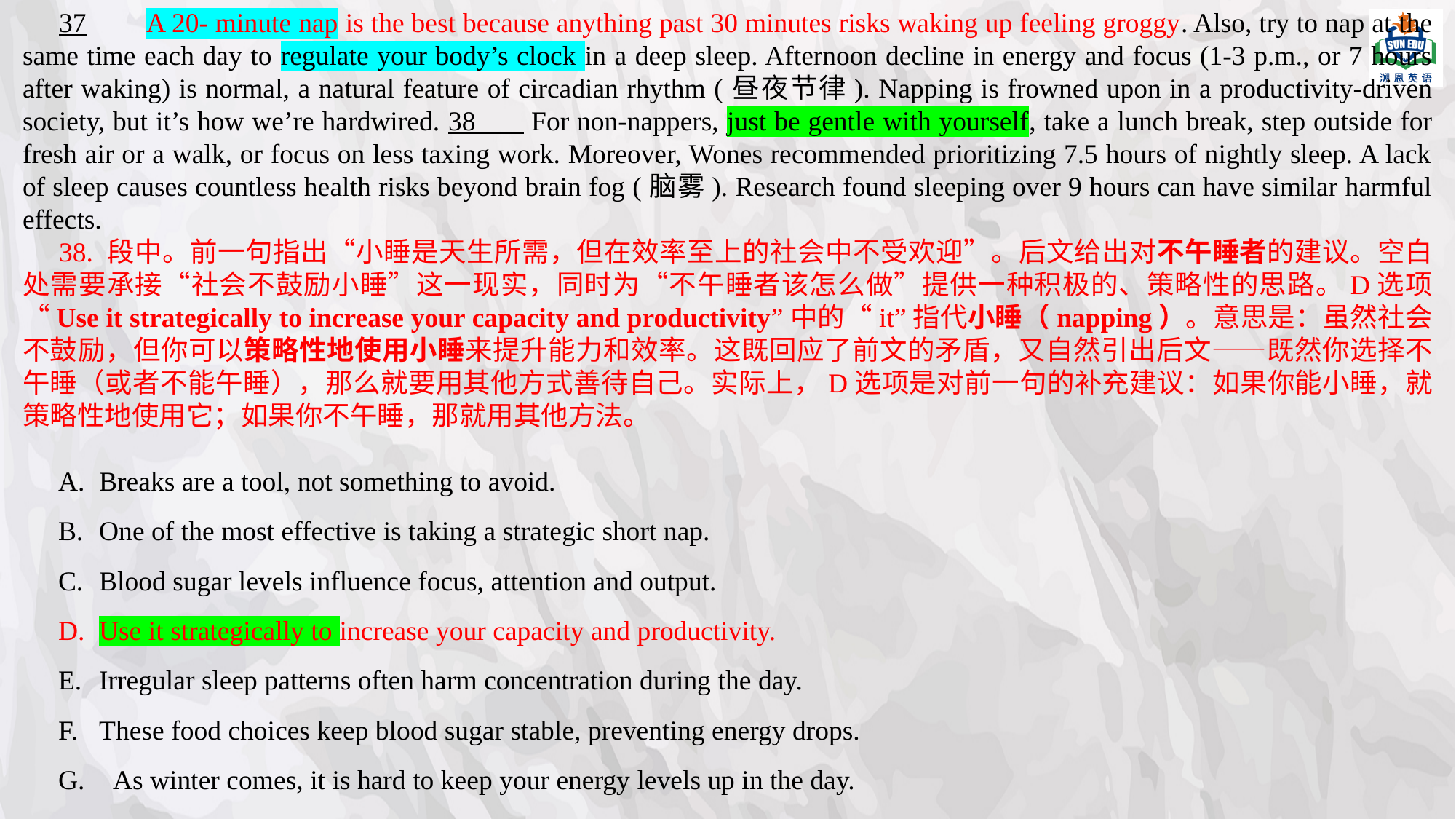

37	  A 20- minute nap is the best because anything past 30 minutes risks waking up feeling groggy. Also, try to nap at the same time each day to regulate your body’s clock in a deep sleep. Afternoon decline in energy and focus (1-3 p.m., or 7 hours after waking) is normal, a natural feature of circadian rhythm (昼夜节律). Napping is frowned upon in a productivity-driven society, but it’s how we’re hardwired. 38       For non-nappers, just be gentle with yourself, take a lunch break, step outside for fresh air or a walk, or focus on less taxing work. Moreover, Wones recommended prioritizing 7.5 hours of nightly sleep. A lack of sleep causes countless health risks beyond brain fog (脑雾). Research found sleeping over 9 hours can have similar harmful effects.
38. 段中。前一句指出“小睡是天生所需，但在效率至上的社会中不受欢迎”。后文给出对不午睡者的建议。空白处需要承接“社会不鼓励小睡”这一现实，同时为“不午睡者该怎么做”提供一种积极的、策略性的思路。D选项“Use it strategically to increase your capacity and productivity”中的“it”指代小睡（napping）。意思是：虽然社会不鼓励，但你可以策略性地使用小睡来提升能力和效率。这既回应了前文的矛盾，又自然引出后文——既然你选择不午睡（或者不能午睡），那么就要用其他方式善待自己。实际上，D选项是对前一句的补充建议：如果你能小睡，就策略性地使用它；如果你不午睡，那就用其他方法。
Breaks are a tool, not something to avoid.
﻿﻿﻿One of the most effective is taking a strategic short nap.
﻿﻿﻿Blood sugar levels influence focus, attention and output.
﻿﻿﻿Use it strategically to increase your capacity and productivity.
﻿﻿﻿Irregular sleep patterns often harm concentration during the day.
﻿﻿﻿These food choices keep blood sugar stable, preventing energy drops.
  As winter comes, it is hard to keep your energy levels up in the day.